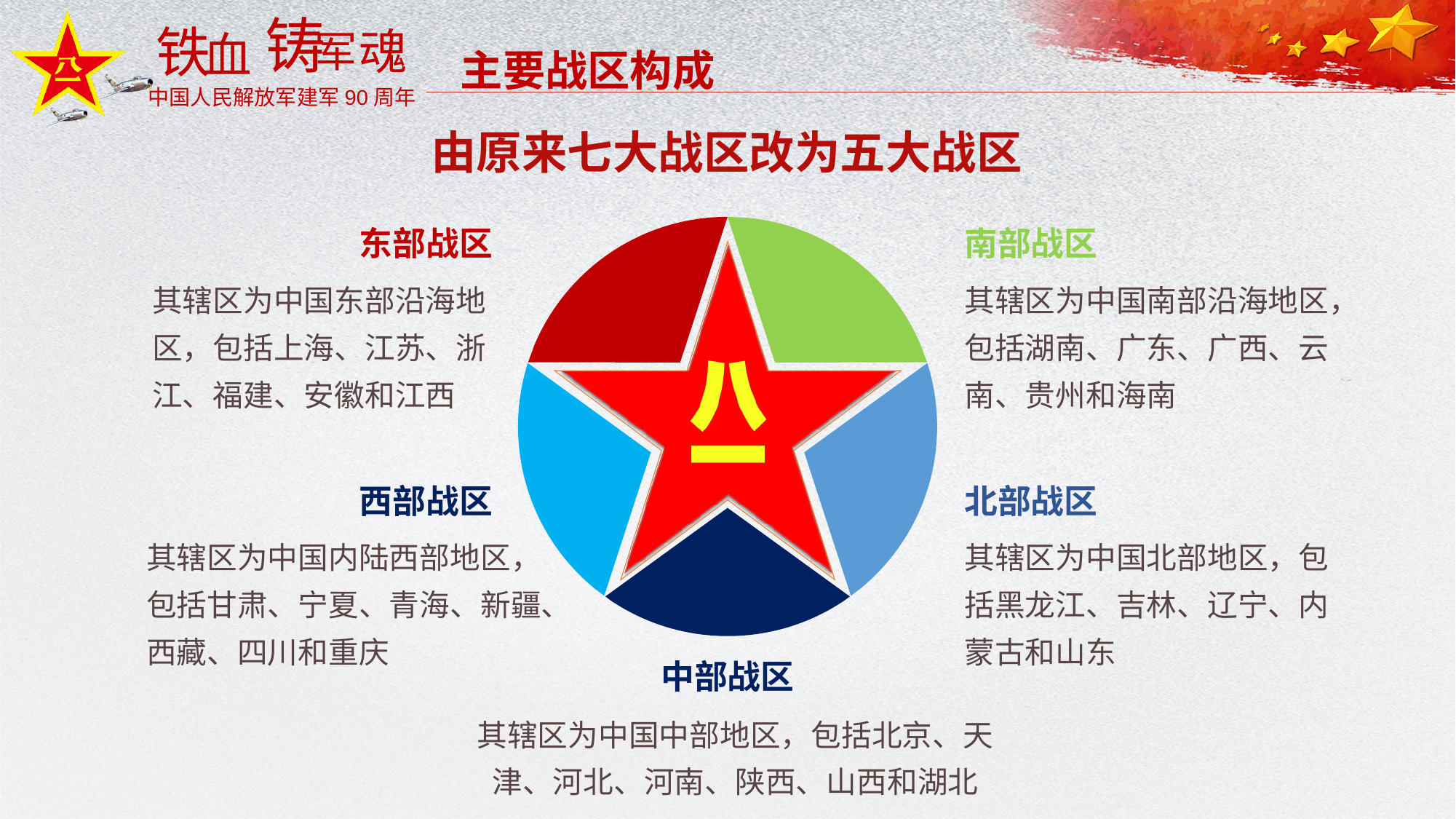

主要战区构成
由原来七大战区改为五大战区
东部战区

南部战区

其辖区为中国东部沿海地区，包括上海、江苏、浙江、福建、安徽和江西
其辖区为中国南部沿海地区，包括湖南、广东、广西、云南、贵州和海南

西部战区
北部战区

其辖区为中国内陆西部地区，包括甘肃、宁夏、青海、新疆、西藏、四川和重庆
其辖区为中国北部地区，包括黑龙江、吉林、辽宁、内蒙古和山东
中部战区
其辖区为中国中部地区，包括北京、天津、河北、河南、陕西、山西和湖北